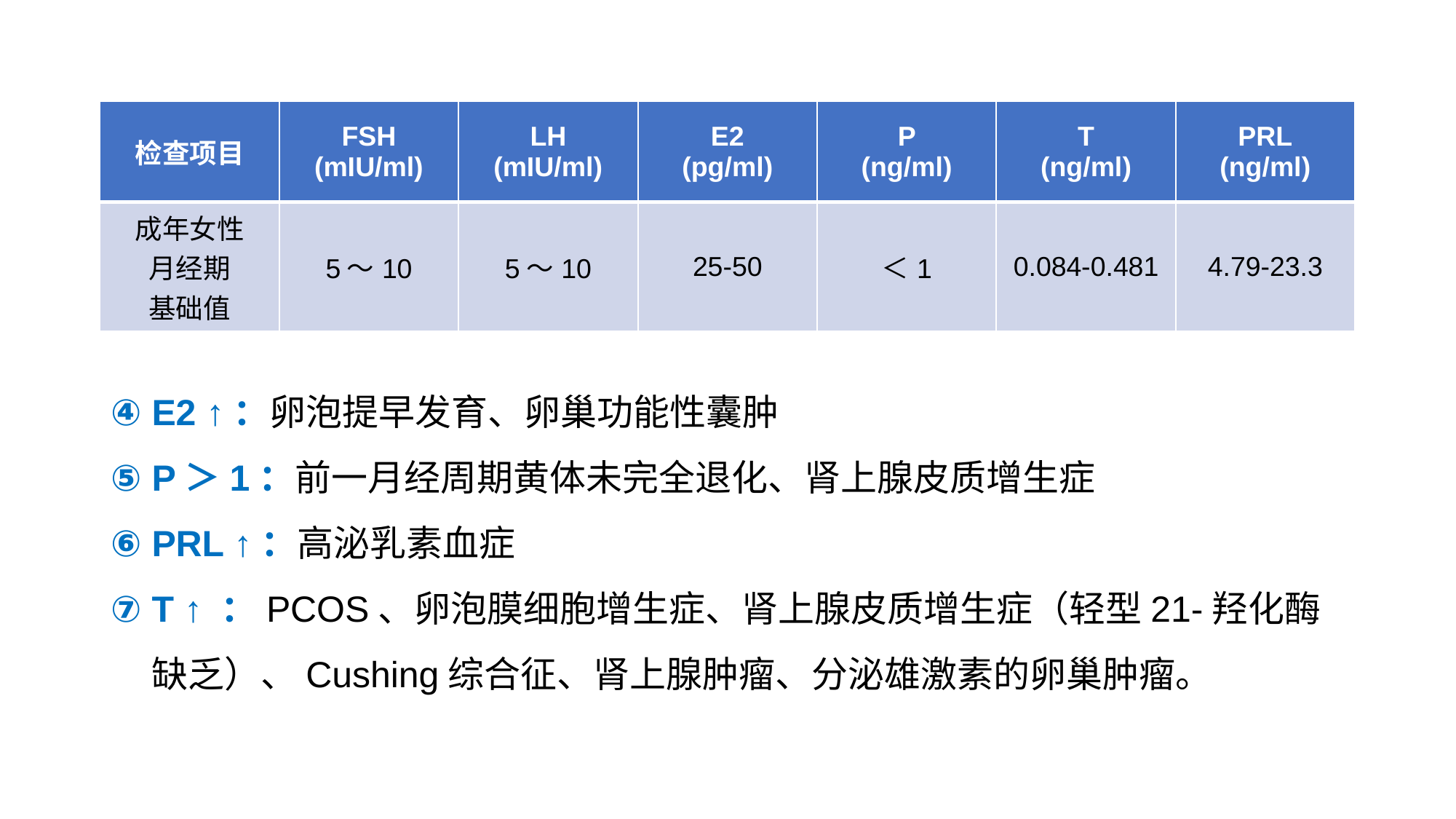

| 检查项目 | FSH (mIU/ml) | LH (mIU/ml) | E2 (pg/ml) | P (ng/ml) | T (ng/ml) | PRL (ng/ml) |
| --- | --- | --- | --- | --- | --- | --- |
| 成年女性 月经期 基础值 | 5～10 | 5～10 | 25-50 | ＜1 | 0.084-0.481 | 4.79-23.3 |
E2 ↑：卵泡提早发育、卵巢功能性囊肿
P＞1：前一月经周期黄体未完全退化、肾上腺皮质增生症
PRL ↑：高泌乳素血症
T ↑ ：PCOS、卵泡膜细胞增生症、肾上腺皮质增生症（轻型21-羟化酶缺乏）、Cushing综合征、肾上腺肿瘤、分泌雄激素的卵巢肿瘤。